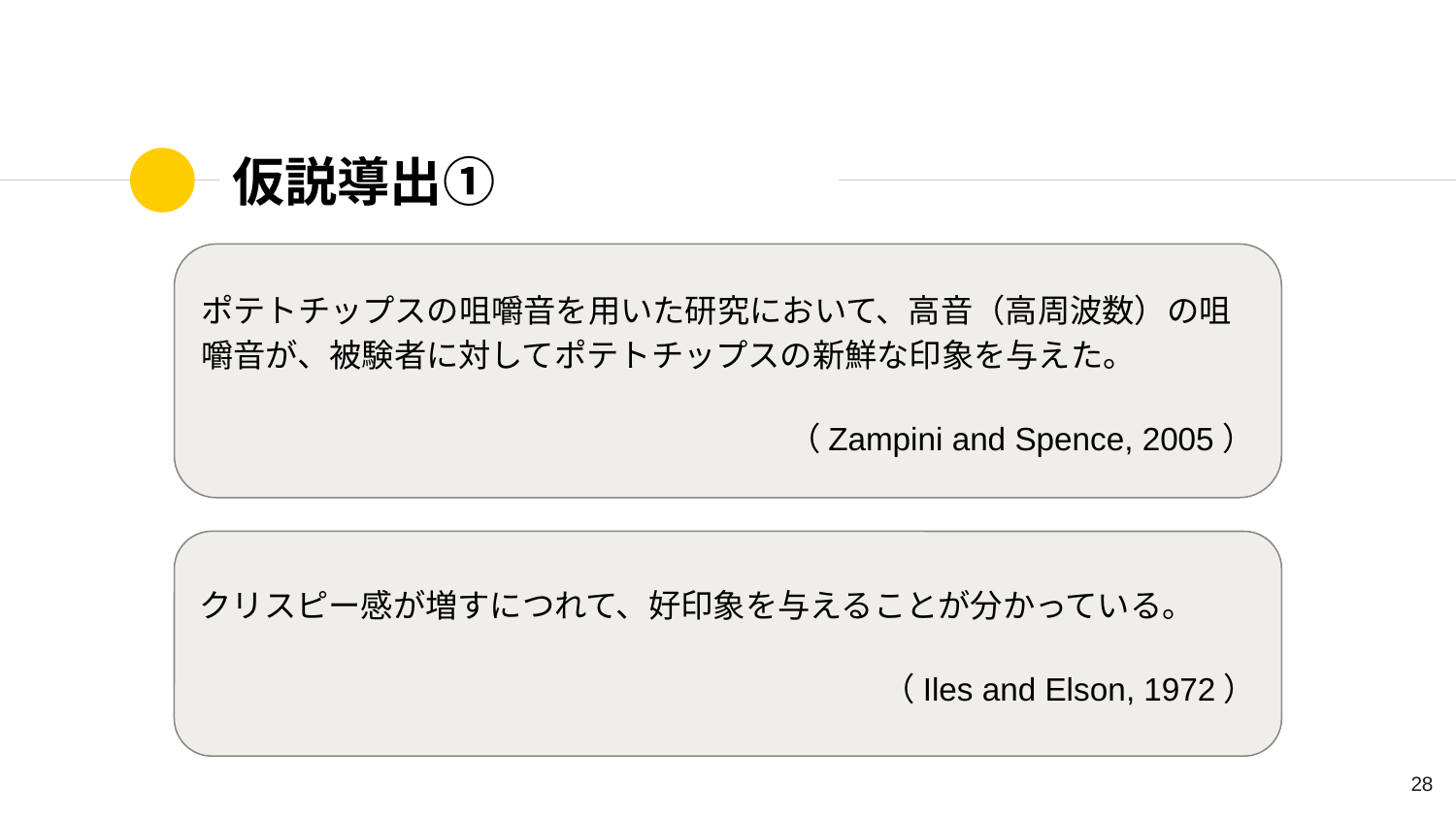

# 仮説導出①
ポテトチップスの咀嚼音を用いた研究において、高音（高周波数）の咀嚼音が、被験者に対してポテトチップスの新鮮な印象を与えた。

（Zampini and Spence, 2005）
クリスピー感が増すにつれて、好印象を与えることが分かっている。

（Iles and Elson, 1972）
28